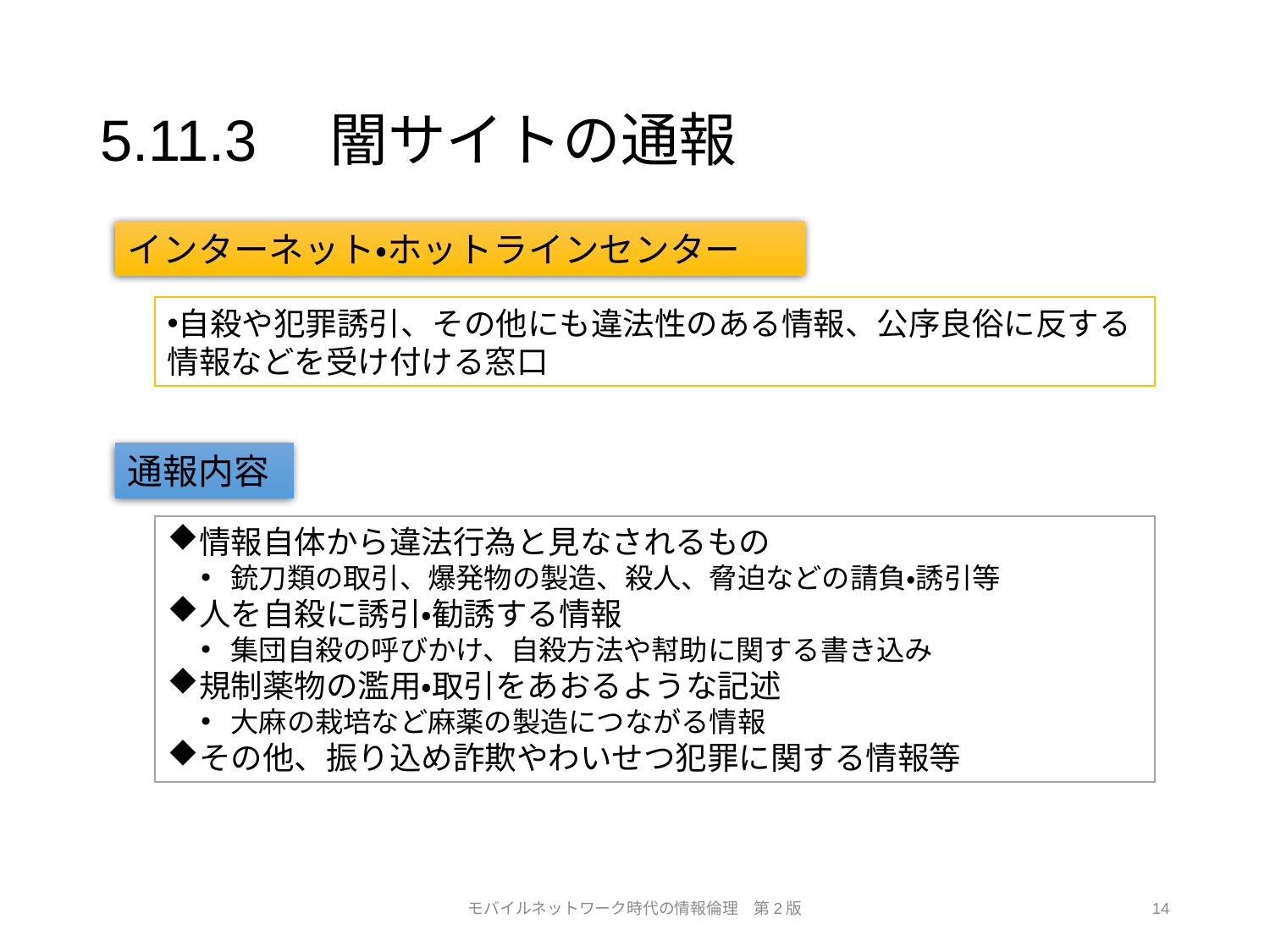

# 5.11.3　闇サイトの通報
インターネット・ホットラインセンター
自殺や犯罪誘引、その他にも違法性のある情報、公序良俗に反する情報などを受け付ける窓口
通報内容
情報自体から違法行為と見なされるもの
銃刀類の取引、爆発物の製造、殺人、脅迫などの請負・誘引等
人を自殺に誘引・勧誘する情報
集団自殺の呼びかけ、自殺方法や幇助に関する書き込み
規制薬物の濫用・取引をあおるような記述
大麻の栽培など麻薬の製造につながる情報
その他、振り込め詐欺やわいせつ犯罪に関する情報等
モバイルネットワーク時代の情報倫理　第2版
14